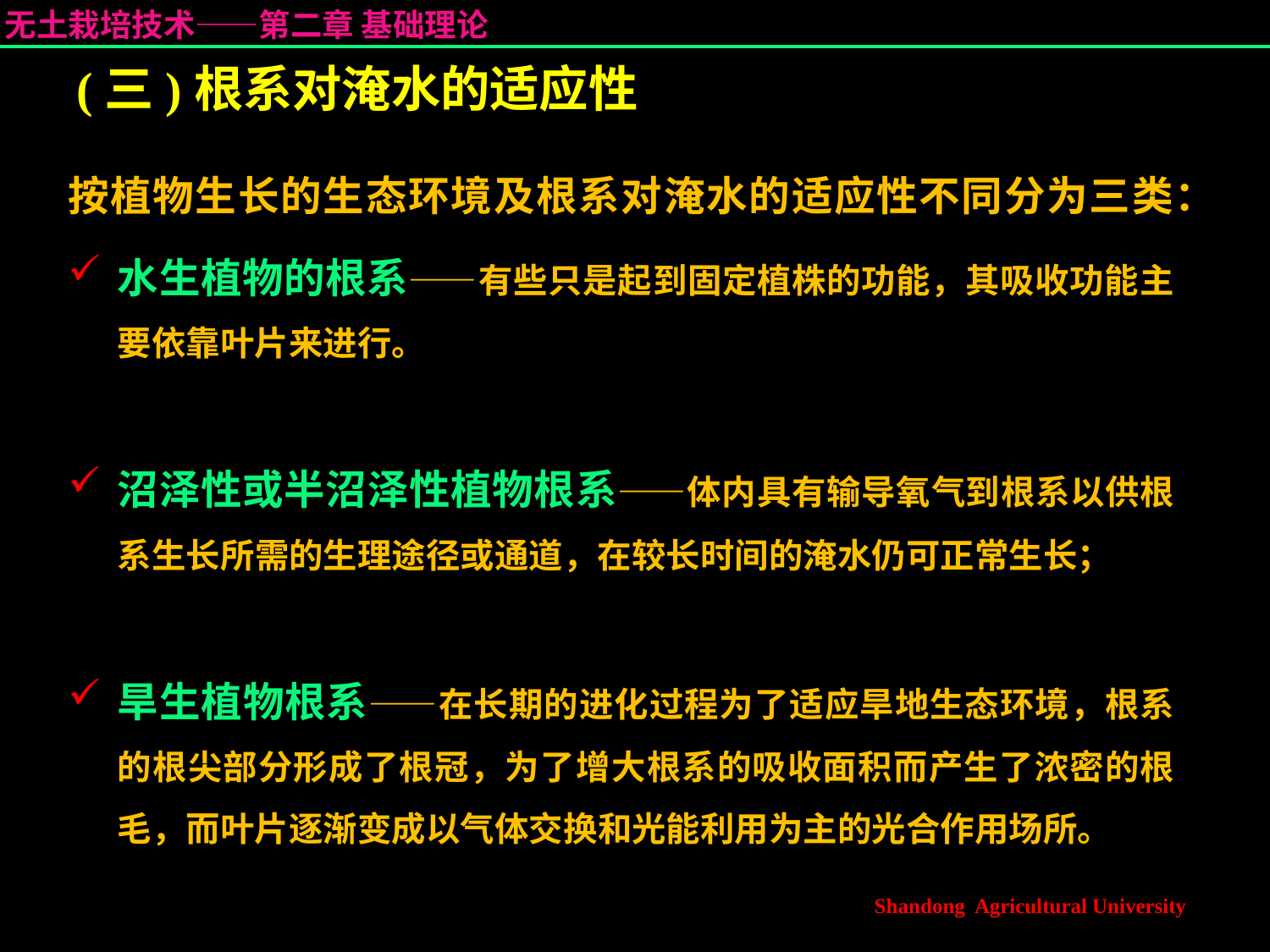

# (三)根系对淹水的适应性
按植物生长的生态环境及根系对淹水的适应性不同分为三类：
水生植物的根系——有些只是起到固定植株的功能，其吸收功能主要依靠叶片来进行。

沼泽性或半沼泽性植物根系——体内具有输导氧气到根系以供根系生长所需的生理途径或通道，在较长时间的淹水仍可正常生长；

旱生植物根系——在长期的进化过程为了适应旱地生态环境，根系的根尖部分形成了根冠，为了增大根系的吸收面积而产生了浓密的根毛，而叶片逐渐变成以气体交换和光能利用为主的光合作用场所。